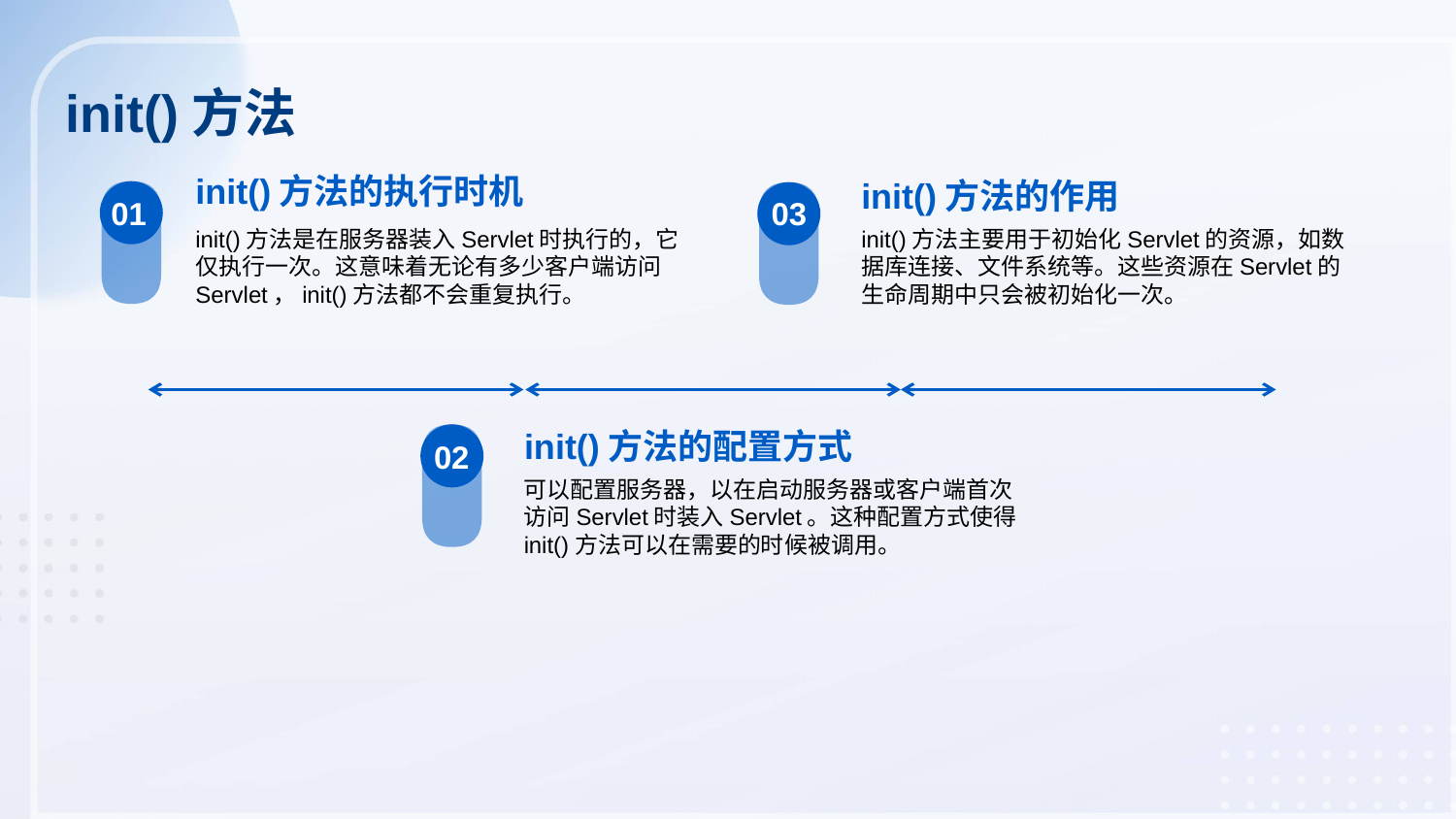

init()方法
init()方法的执行时机
init()方法的作用
01
03

init()方法是在服务器装入Servlet时执行的，它仅执行一次。这意味着无论有多少客户端访问Servlet，init()方法都不会重复执行。
init()方法主要用于初始化Servlet的资源，如数据库连接、文件系统等。这些资源在Servlet的生命周期中只会被初始化一次。

init()方法的配置方式
02

可以配置服务器，以在启动服务器或客户端首次访问Servlet时装入Servlet。这种配置方式使得init()方法可以在需要的时候被调用。